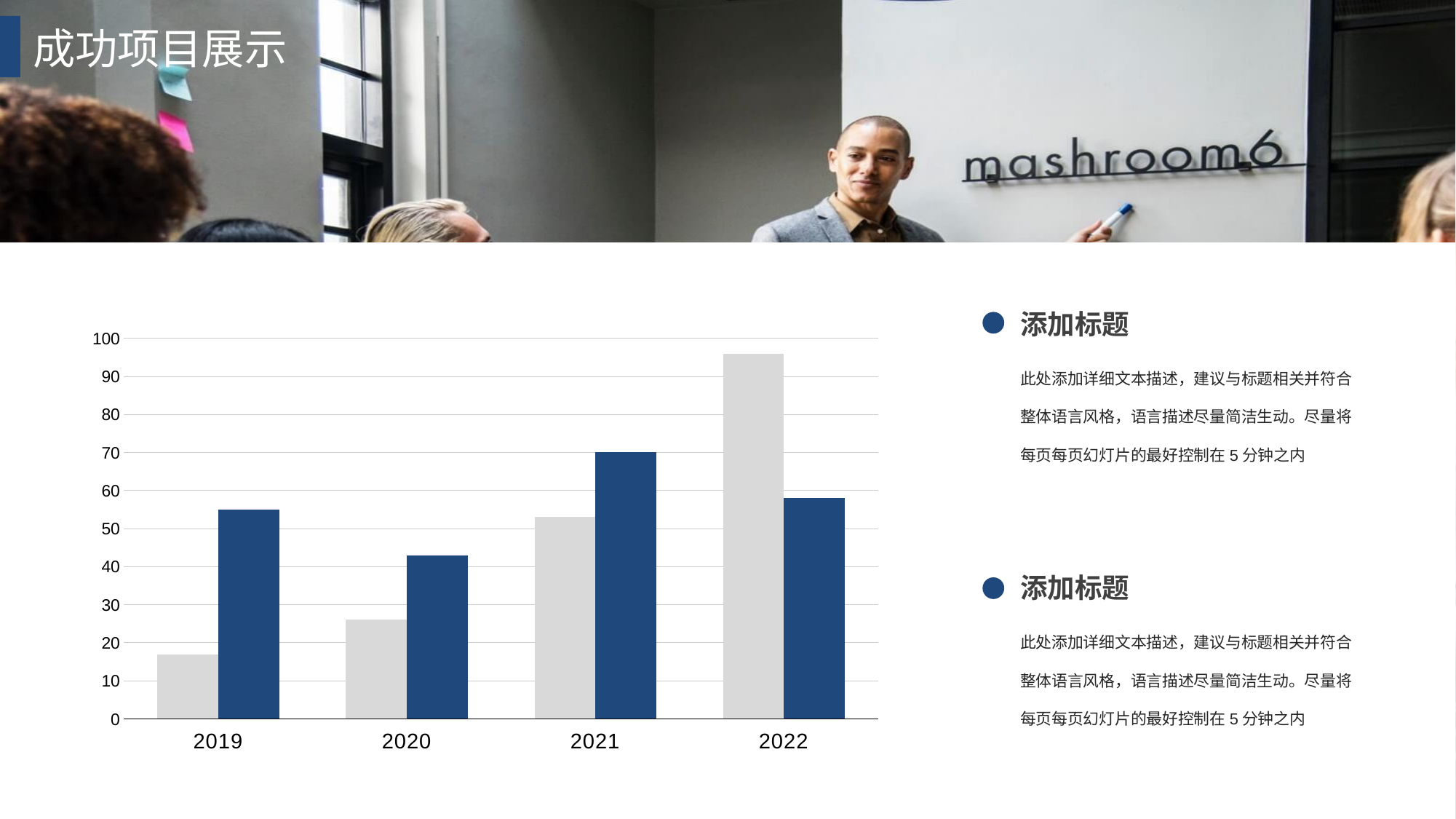

成功项目展示

### Chart

| Category | 标题 01 | 标题 02 |
|---|---|---|
| 2019 | 17.0 | 55.0 |
| 2020 | 26.0 | 43.0 |
| 2021 | 53.0 | 70.0 |
| 2022 | 96.0 | 58.0 |

添加标题
此处添加详细文本描述，建议与标题相关并符合整体语言风格，语言描述尽量简洁生动。尽量将每页每页幻灯片的最好控制在5分钟之内

添加标题
此处添加详细文本描述，建议与标题相关并符合整体语言风格，语言描述尽量简洁生动。尽量将每页每页幻灯片的最好控制在5分钟之内